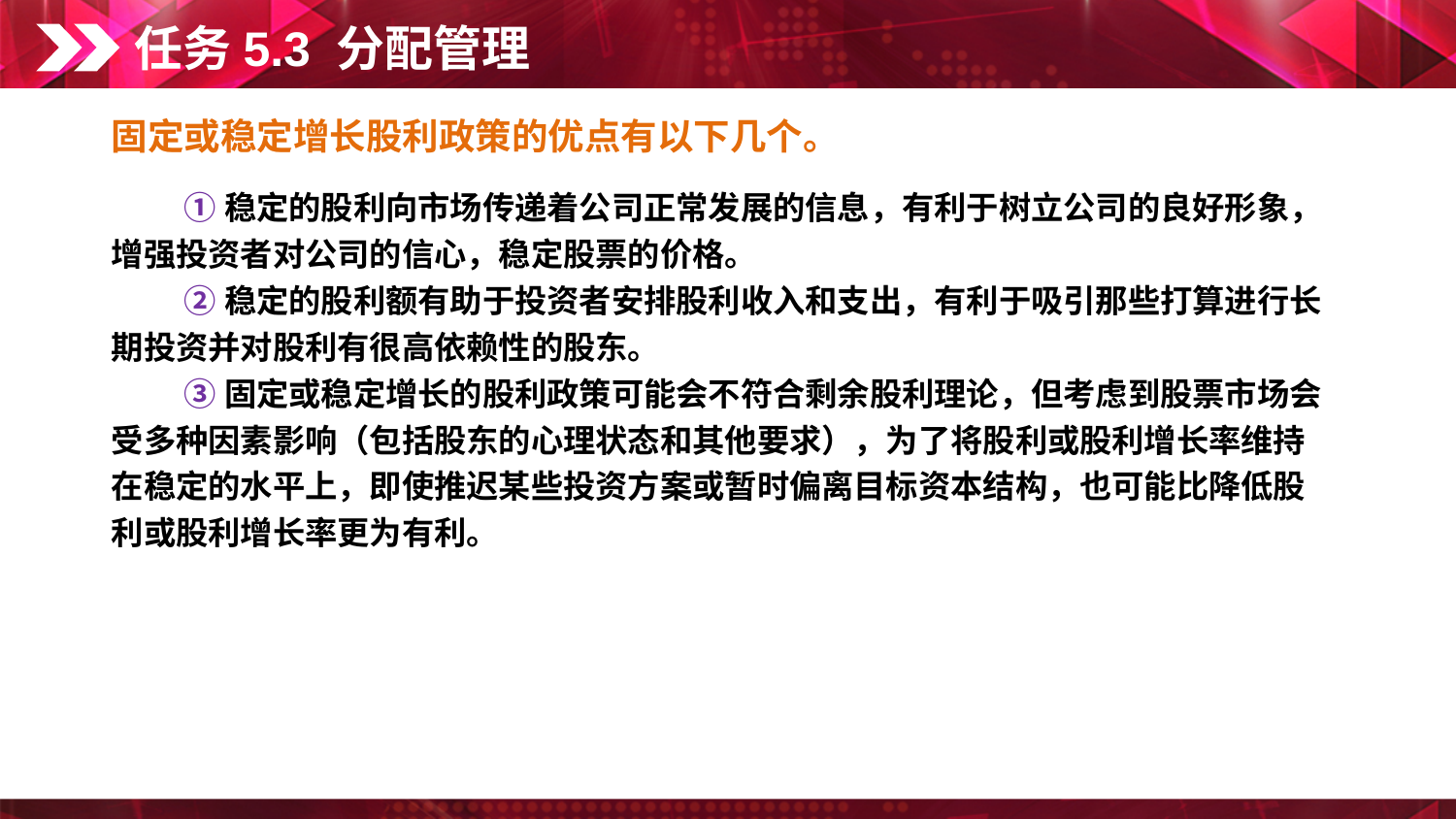

任务5.3 分配管理

固定或稳定增长股利政策的优点有以下几个。
①稳定的股利向市场传递着公司正常发展的信息，有利于树立公司的良好形象，增强投资者对公司的信心，稳定股票的价格。
②稳定的股利额有助于投资者安排股利收入和支出，有利于吸引那些打算进行长期投资并对股利有很高依赖性的股东。
③固定或稳定增长的股利政策可能会不符合剩余股利理论，但考虑到股票市场会受多种因素影响（包括股东的心理状态和其他要求），为了将股利或股利增长率维持在稳定的水平上，即使推迟某些投资方案或暂时偏离目标资本结构，也可能比降低股利或股利增长率更为有利。